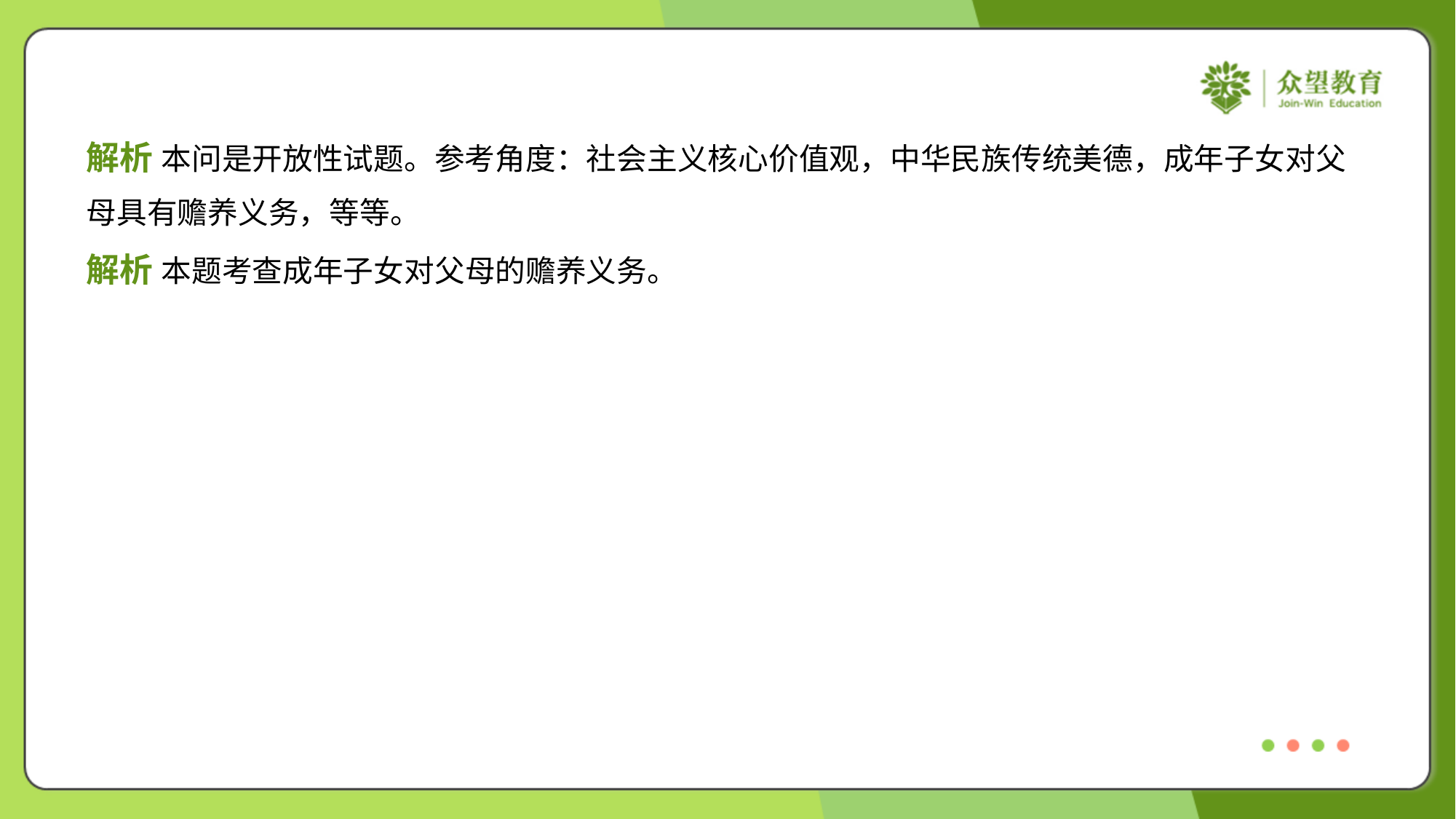

解析 本问是开放性试题。参考角度：社会主义核心价值观，中华民族传统美德，成年子女对父
母具有赡养义务，等等。
解析 本题考查成年子女对父母的赡养义务。